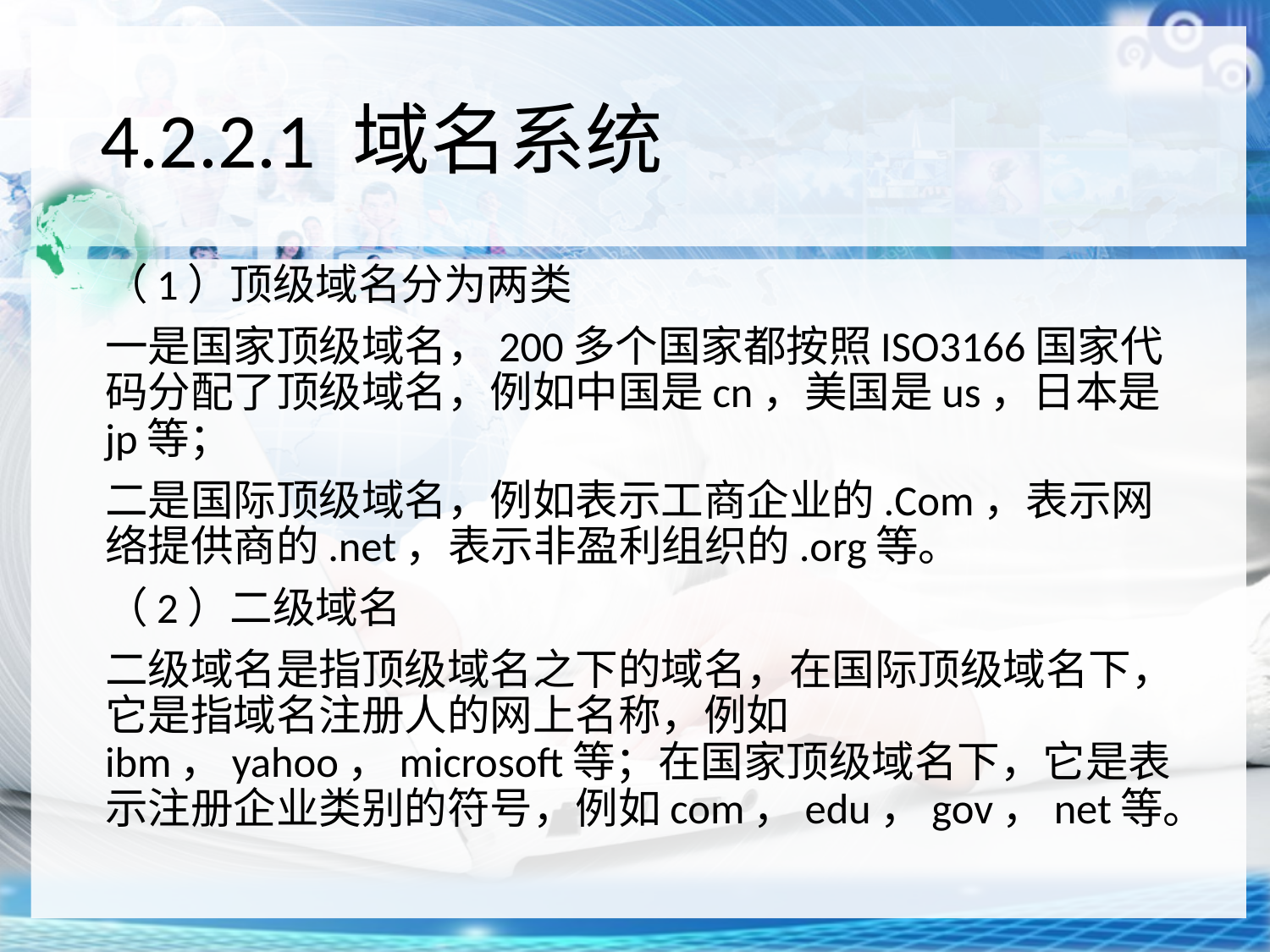

# 4.2.2.1 域名系统
（1）顶级域名分为两类
一是国家顶级域名，200多个国家都按照ISO3166国家代码分配了顶级域名，例如中国是cn，美国是us，日本是jp等；
二是国际顶级域名，例如表示工商企业的.Com，表示网络提供商的.net，表示非盈利组织的.org等。
（2）二级域名
二级域名是指顶级域名之下的域名，在国际顶级域名下，它是指域名注册人的网上名称，例如ibm，yahoo，microsoft等；在国家顶级域名下，它是表示注册企业类别的符号，例如com，edu，gov，net等。